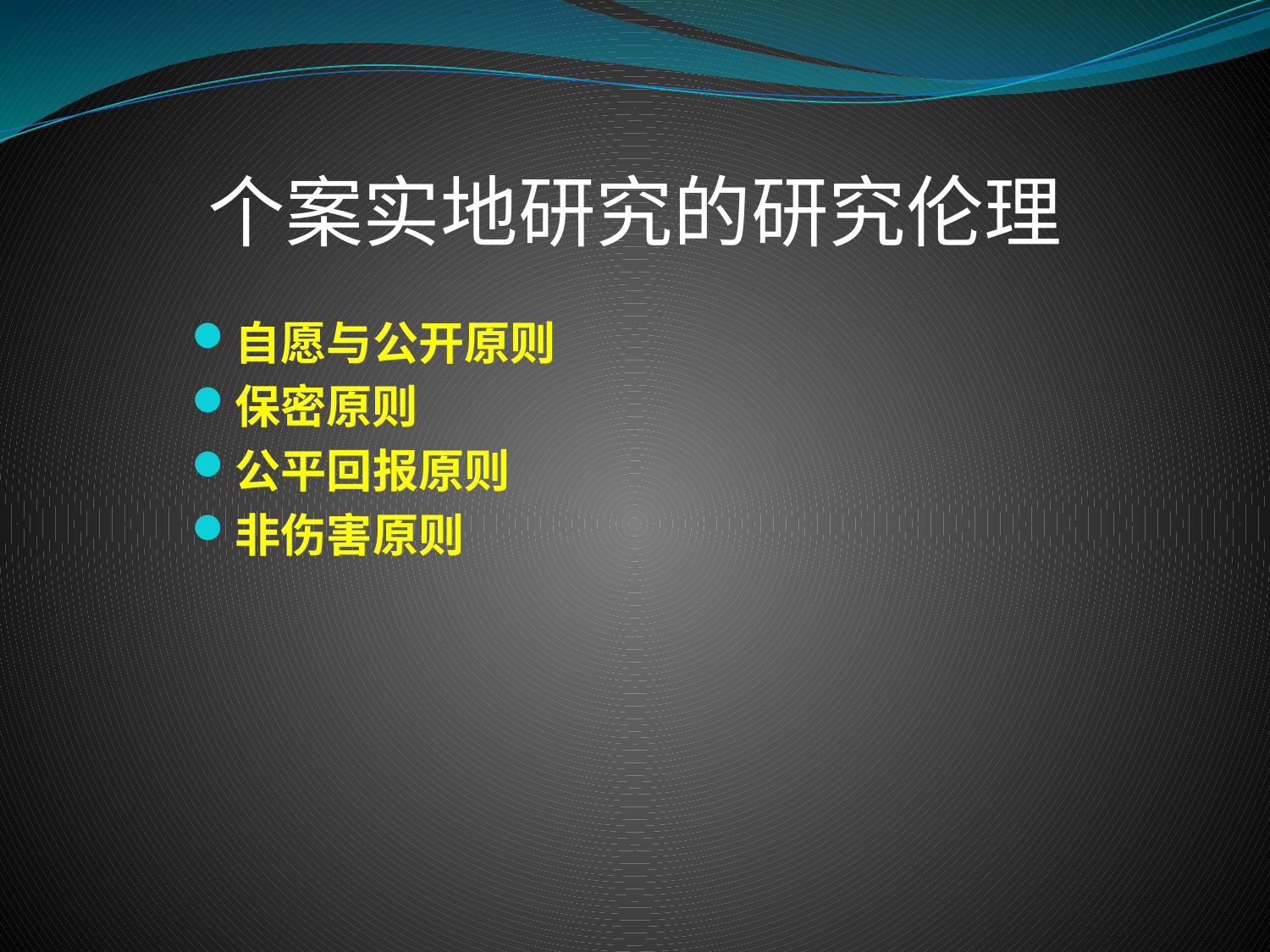

# 个案实地研究的研究伦理
自愿与公开原则
保密原则
公平回报原则
非伤害原则